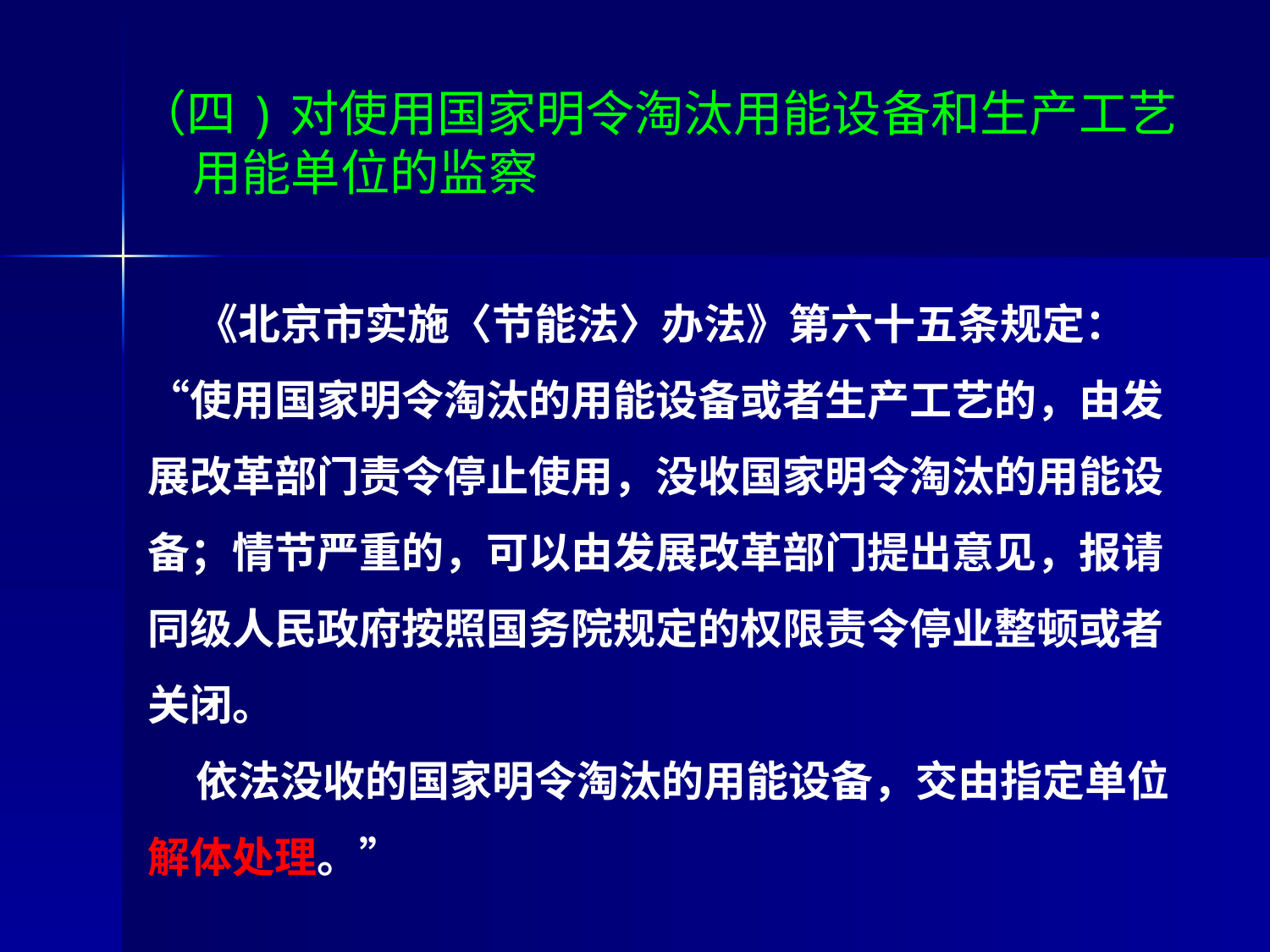

# （四)对使用国家明令淘汰用能设备和生产工艺 用能单位的监察
    《北京市实施〈节能法〉办法》第六十五条规定：“使用国家明令淘汰的用能设备或者生产工艺的，由发展改革部门责令停止使用，没收国家明令淘汰的用能设备；情节严重的，可以由发展改革部门提出意见，报请同级人民政府按照国务院规定的权限责令停业整顿或者关闭。
    依法没收的国家明令淘汰的用能设备，交由指定单位解体处理。”